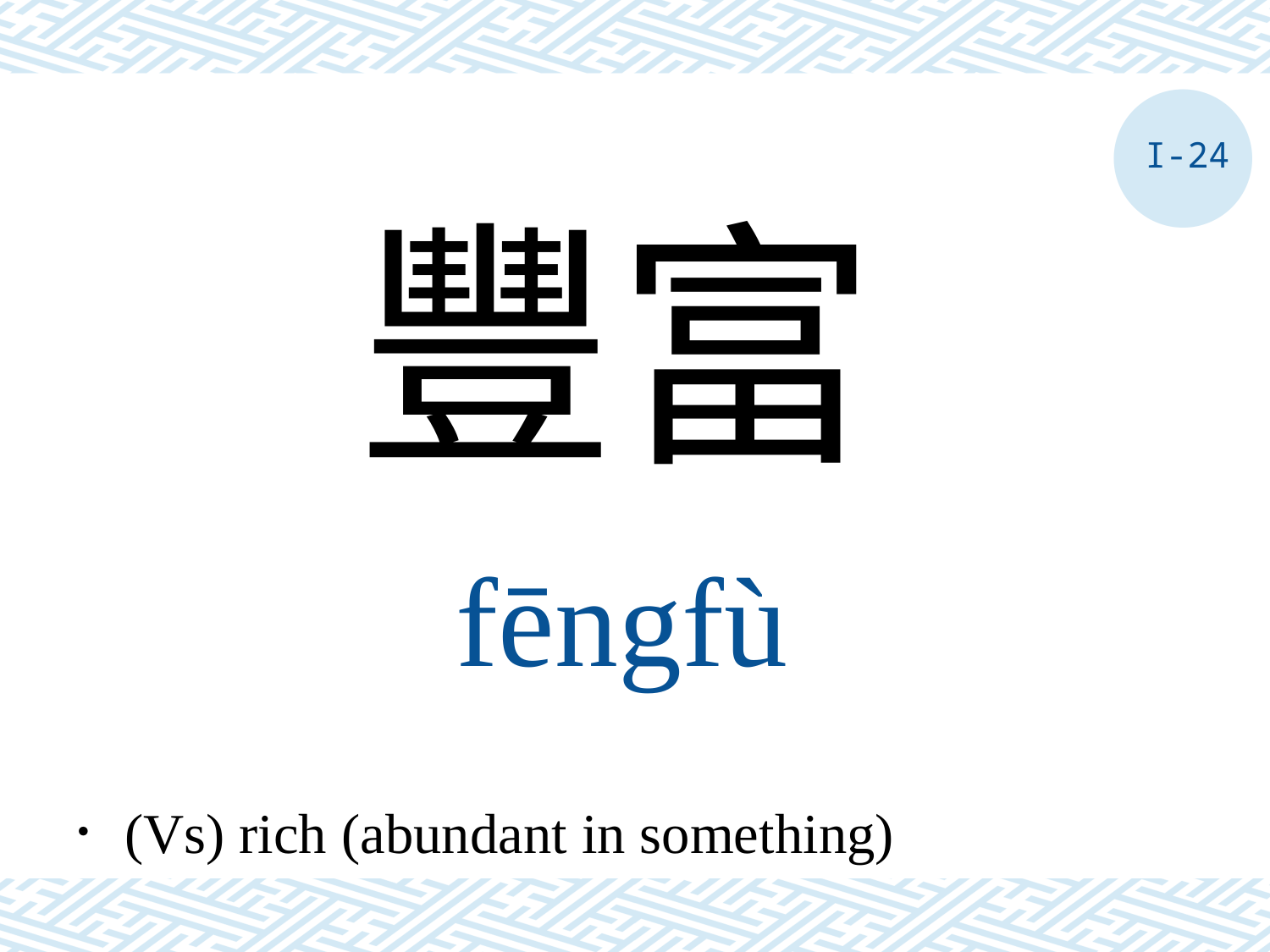

I-24

豐富
fēngfù
．(Vs) rich (abundant in something)